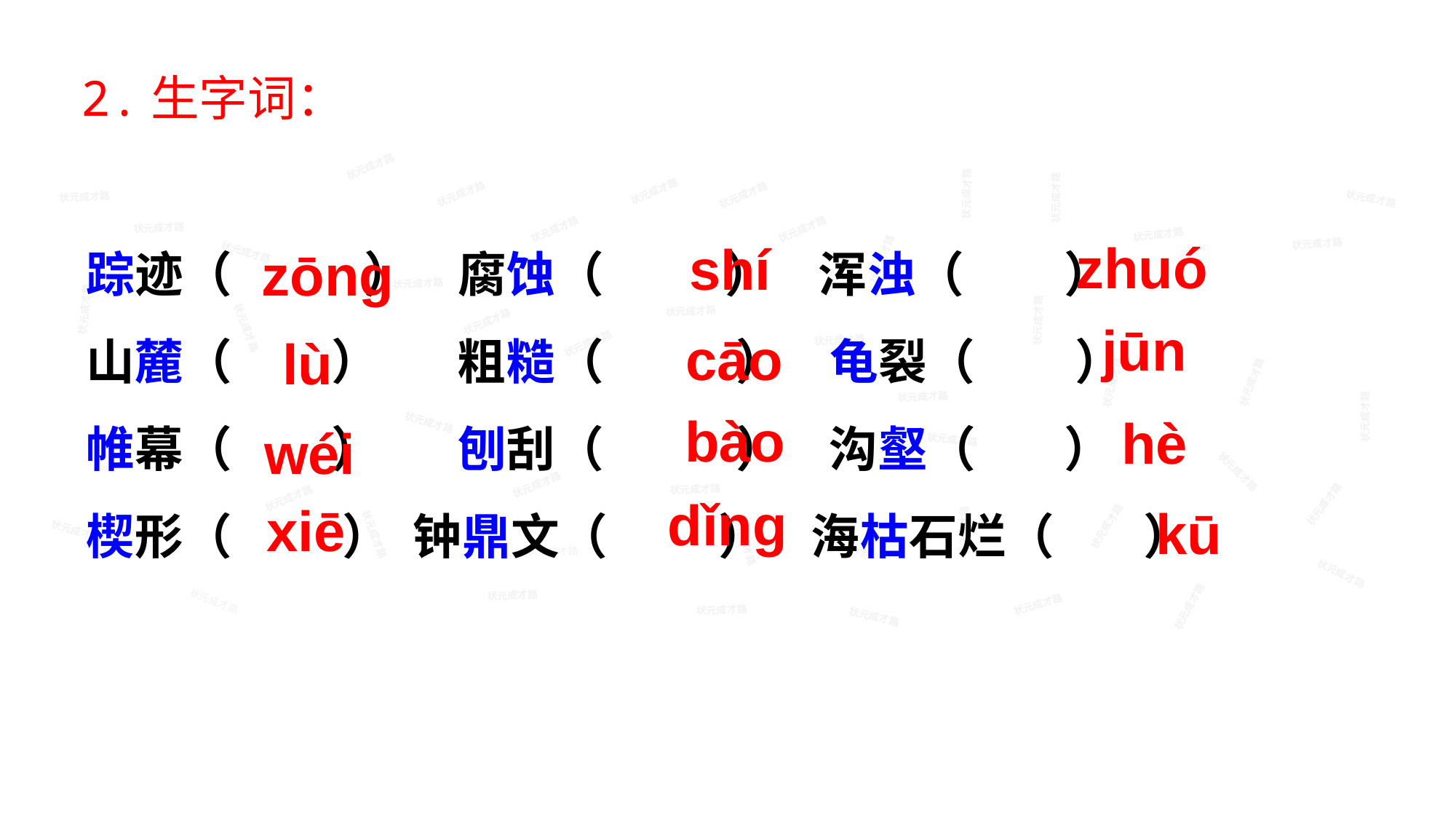

2.生字词：
状元成才路
状元成才路
状元成才路
状元成才路
状元成才路
状元成才路
状元成才路
状元成才路
踪迹（            ）    腐蚀（           ）    浑浊（         ）
山麓（         ）       粗糙（            ）    龟裂（         ）
帷幕（         ）       刨刮（            ）    沟壑（        ）
楔形（          ）  钟鼎文（          ）    海枯石烂（        ）
状元成才路
状元成才路
状元成才路
状元成才路
状元成才路
状元成才路
zhuó
shí
状元成才路
zōnɡ
状元成才路
状元成才路
状元成才路
状元成才路
状元成才路
状元成才路
状元成才路
状元成才路
状元成才路
状元成才路
状元成才路
状元成才路
状元成才路
状元成才路
状元成才路
状元成才路
状元成才路
状元成才路
jūn
状元成才路
状元成才路
cāo
lù
状元成才路
状元成才路
状元成才路
状元成才路
状元成才路
状元成才路
状元成才路
状元成才路
状元成才路
状元成才路
状元成才路
状元成才路
状元成才路
状元成才路
状元成才路
状元成才路
状元成才路
bào
hè
状元成才路
状元成才路
状元成才路
状元成才路
wéi
状元成才路
状元成才路
状元成才路
状元成才路
状元成才路
状元成才路
状元成才路
状元成才路
状元成才路
状元成才路
状元成才路
状元成才路
状元成才路
dǐnɡ
状元成才路
状元成才路
状元成才路
xiē
kū
状元成才路
状元成才路
状元成才路
状元成才路
状元成才路
状元成才路
状元成才路
状元成才路
状元成才路
状元成才路
状元成才路
状元成才路
状元成才路
状元成才路
状元成才路
状元成才路
状元成才路
状元成才路
状元成才路
状元成才路
状元成才路
状元成才路
状元成才路
状元成才路
状元成才路
状元成才路
状元成才路